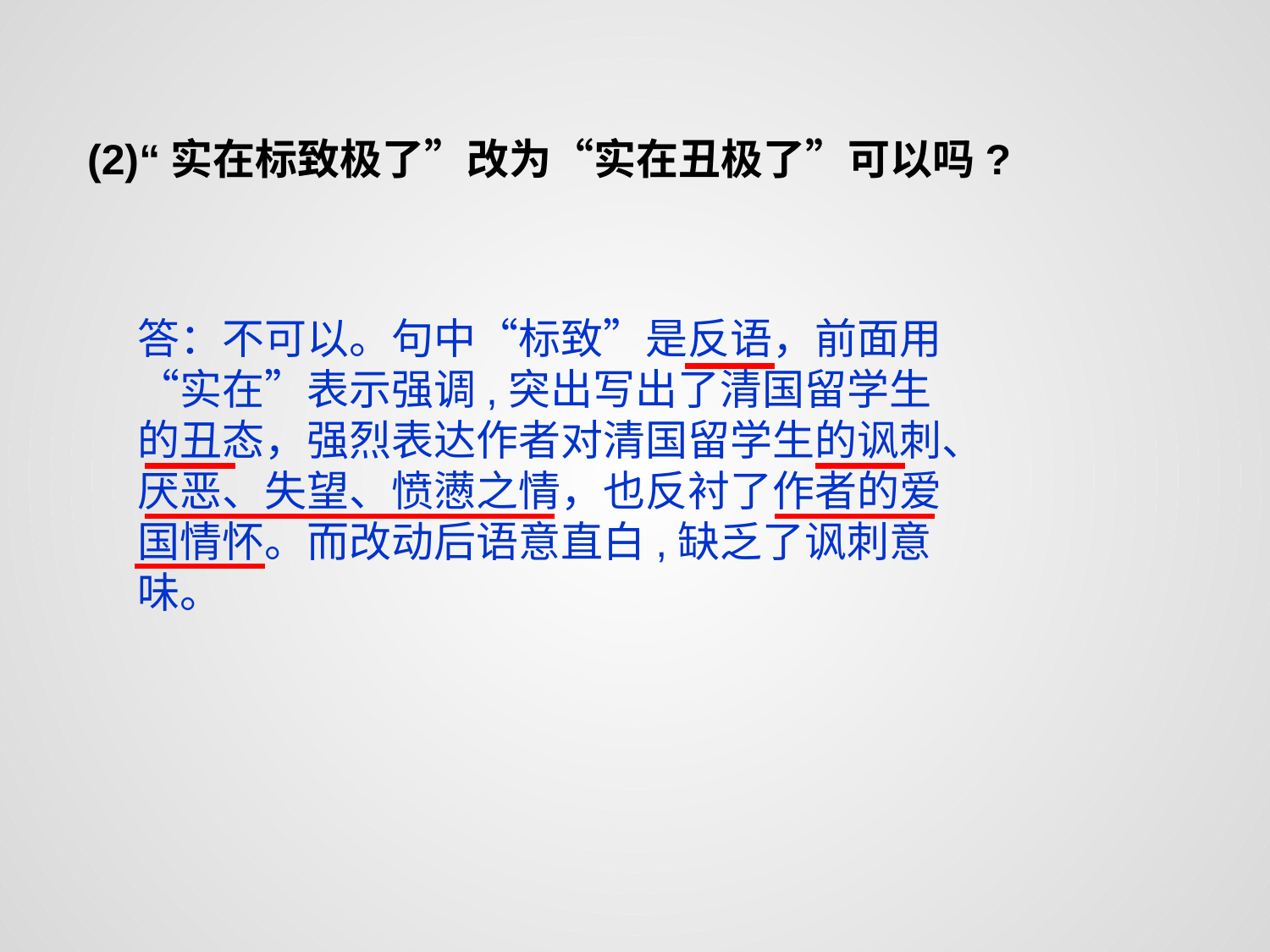

(2)“实在标致极了”改为“实在丑极了”可以吗?
答：不可以。句中“标致”是反语，前面用“实在”表示强调,突出写出了清国留学生的丑态，强烈表达作者对清国留学生的讽刺、厌恶、失望、愤懑之情，也反衬了作者的爱国情怀。而改动后语意直白,缺乏了讽刺意味。